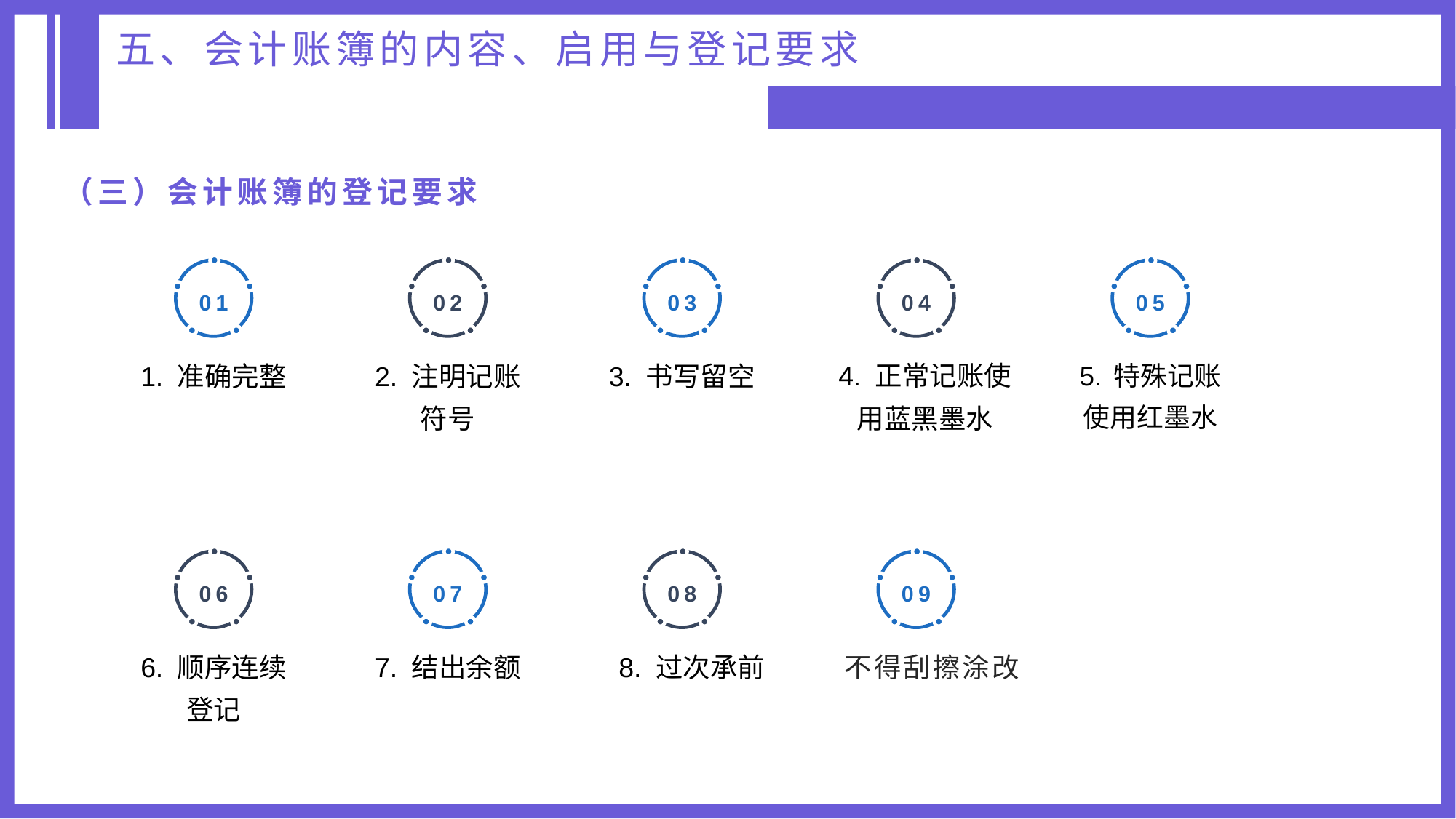

五、会计账簿的内容、启用与登记要求
（三）会计账簿的登记要求

01
02
03
04
05
4. 正常记账使用蓝黑墨水
1. 准确完整

2. 注明记账符号

3. 书写留空

5. 特殊记账使用红墨水

06
07
08
09
8. 过次承前
不得刮擦涂改
6. 顺序连续登记
7. 结出余额